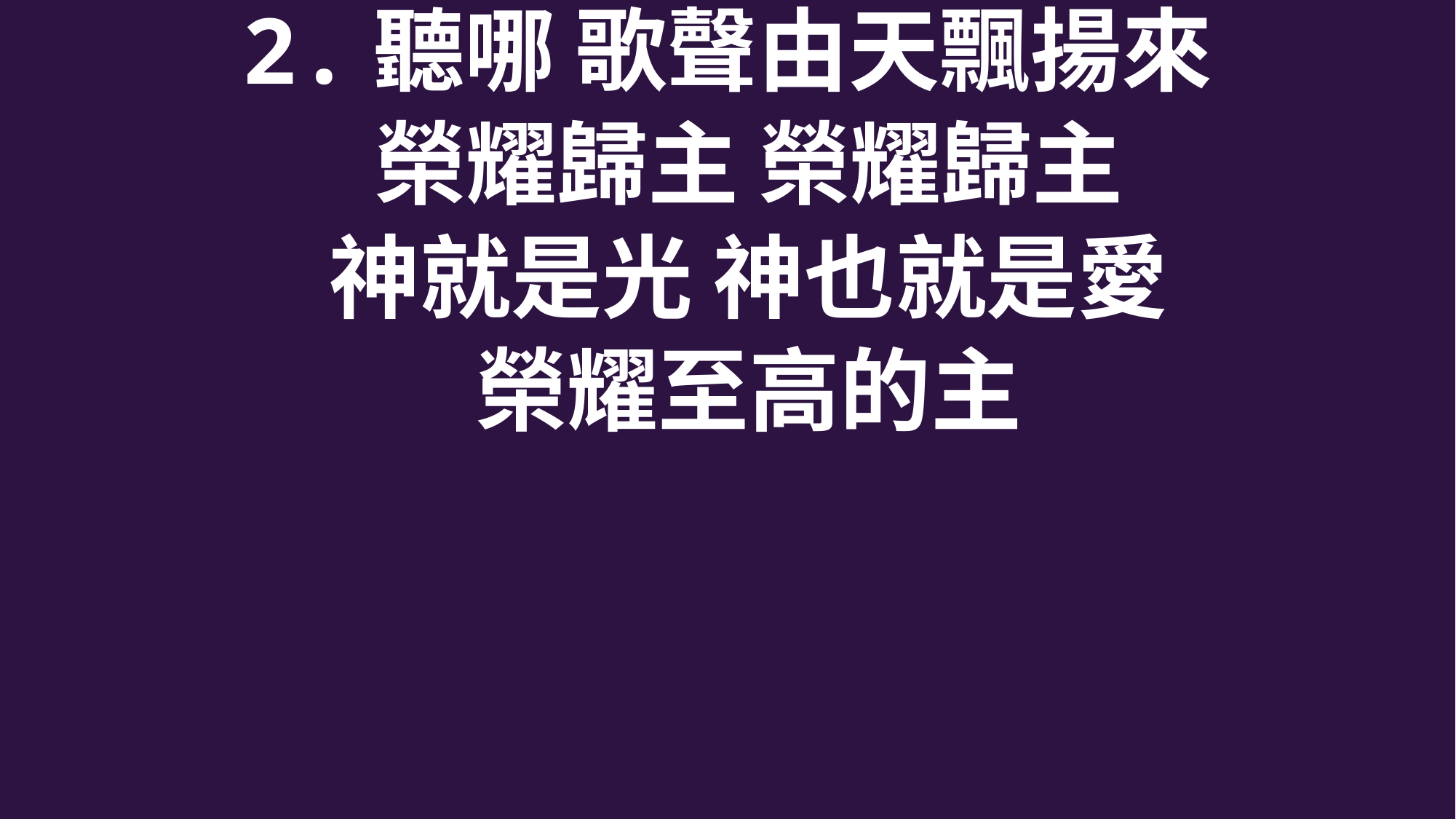

2.聽哪 歌聲由天飄揚來
 榮耀歸主 榮耀歸主
 神就是光 神也就是愛
 榮耀至高的主